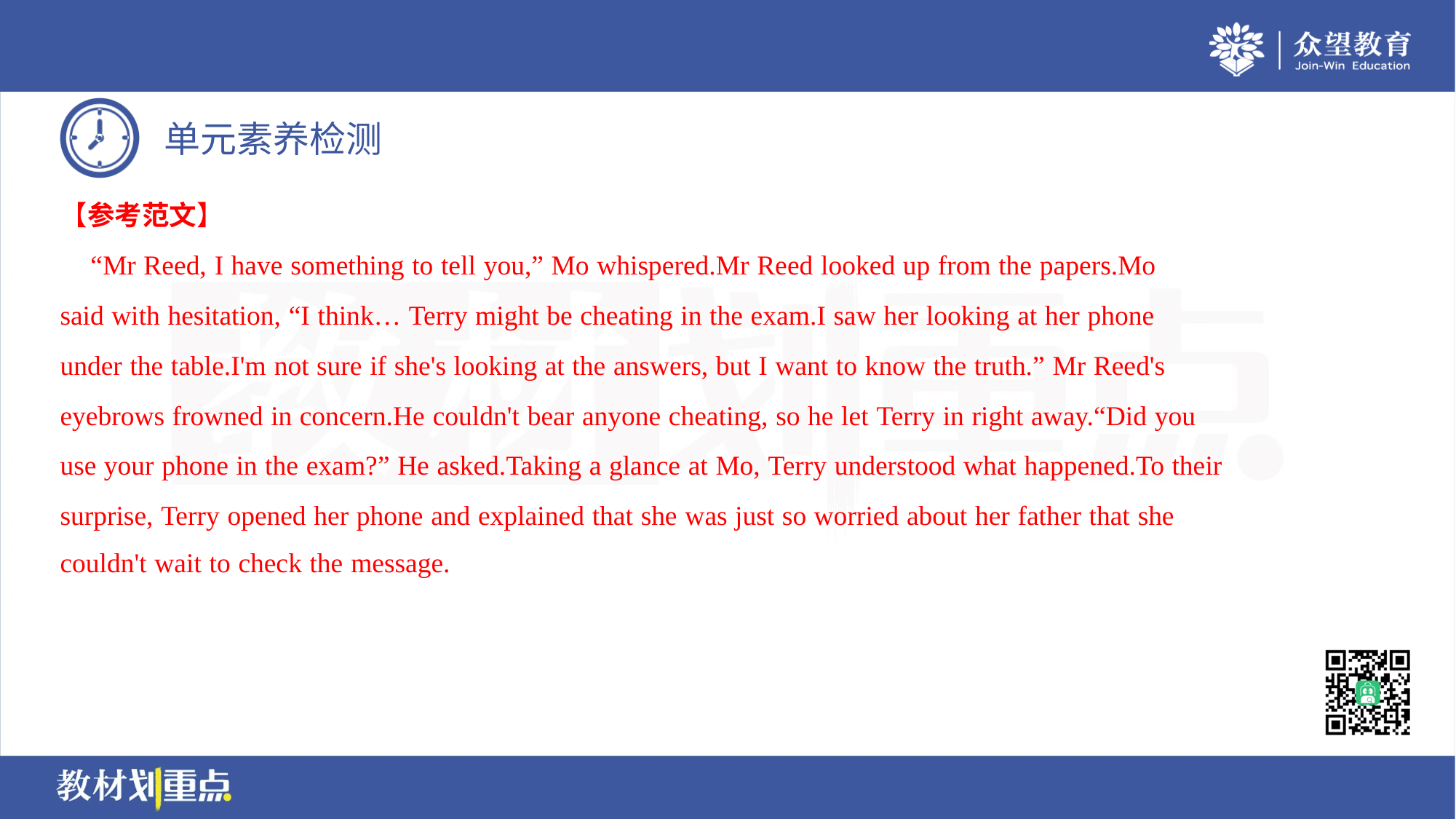

【参考范文】
    “Mr Reed, I have something to tell you,” Mo whispered.Mr Reed looked up from the papers.Mo
said with hesitation, “I think… Terry might be cheating in the exam.I saw her looking at her phone
under the table.I'm not sure if she's looking at the answers, but I want to know the truth.” Mr Reed's
eyebrows frowned in concern.He couldn't bear anyone cheating, so he let Terry in right away.“Did you
use your phone in the exam?” He asked.Taking a glance at Mo, Terry understood what happened.To their
surprise, Terry opened her phone and explained that she was just so worried about her father that she
couldn't wait to check the message.